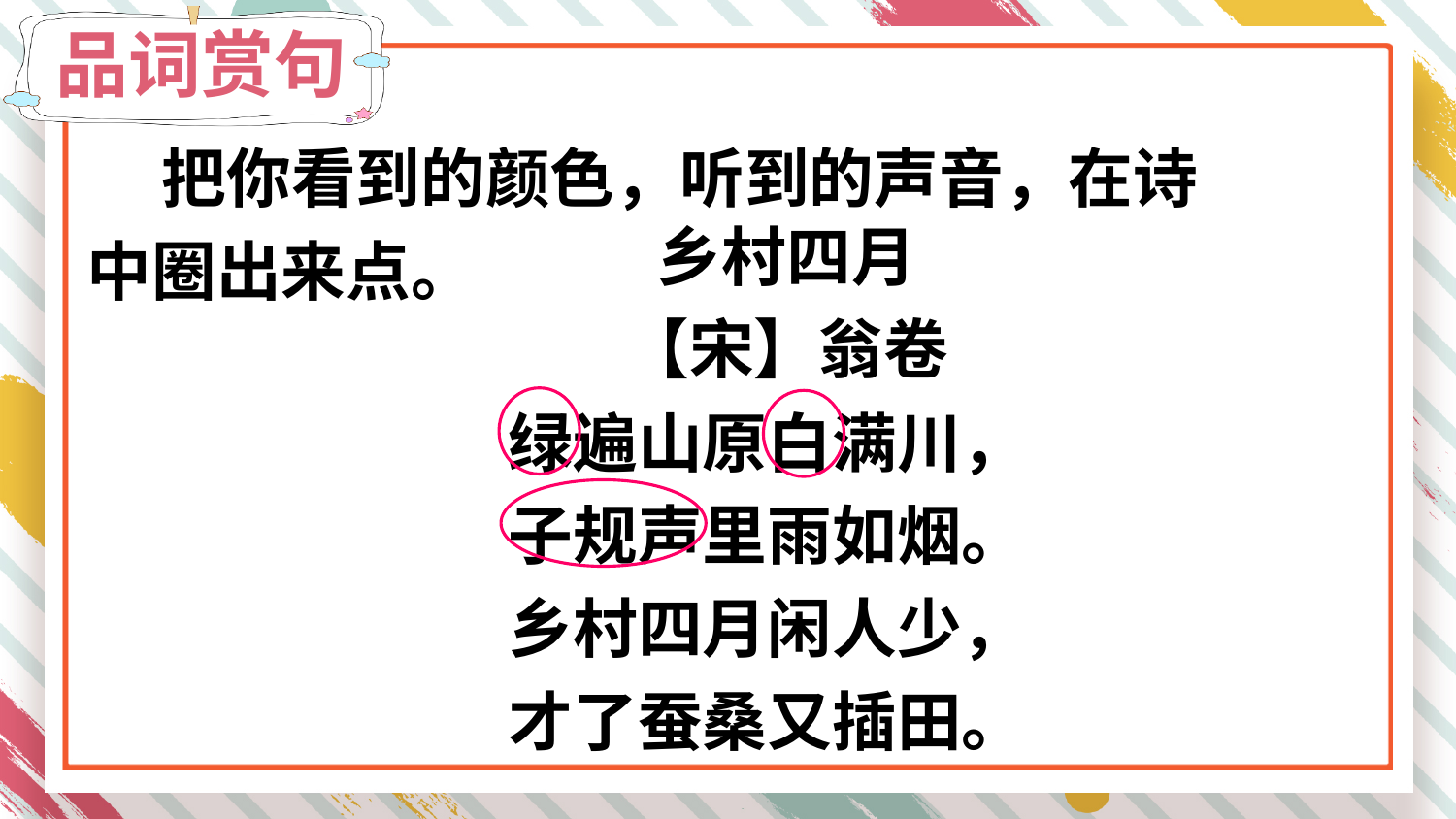

品词赏句
    把你看到的颜色，听到的声音，在诗中圈出来点。
乡村四月
【宋】翁卷
绿遍山原白满川，子规声里雨如烟。
乡村四月闲人少，才了蚕桑又插田。